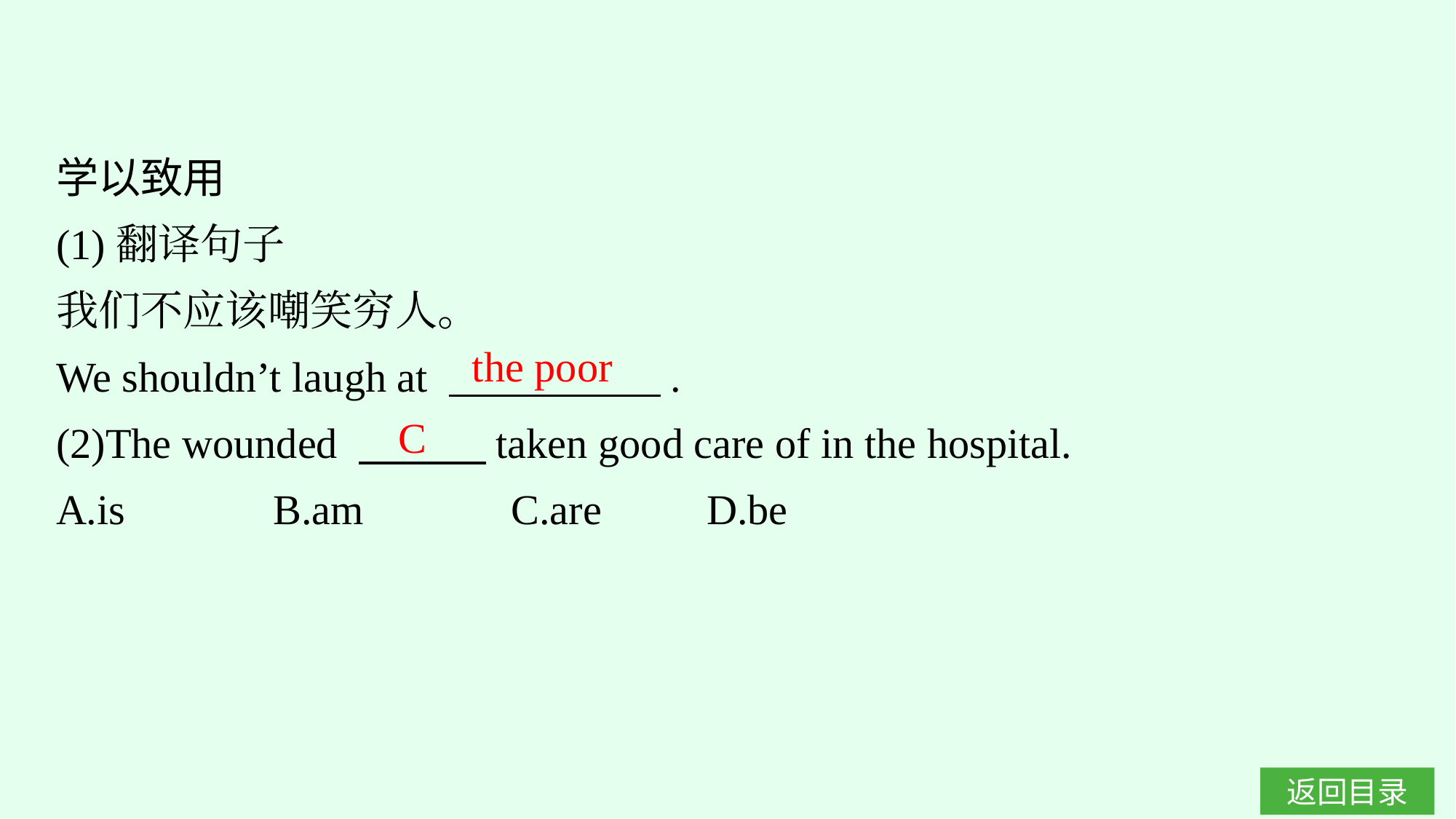

学以致用
(1)翻译句子
我们不应该嘲笑穷人。
We shouldn’t laugh at 　　　　　.
(2)The wounded 　　　taken good care of in the hospital.
A.is　　　B.am　　　C.are　　D.be
the poor
C